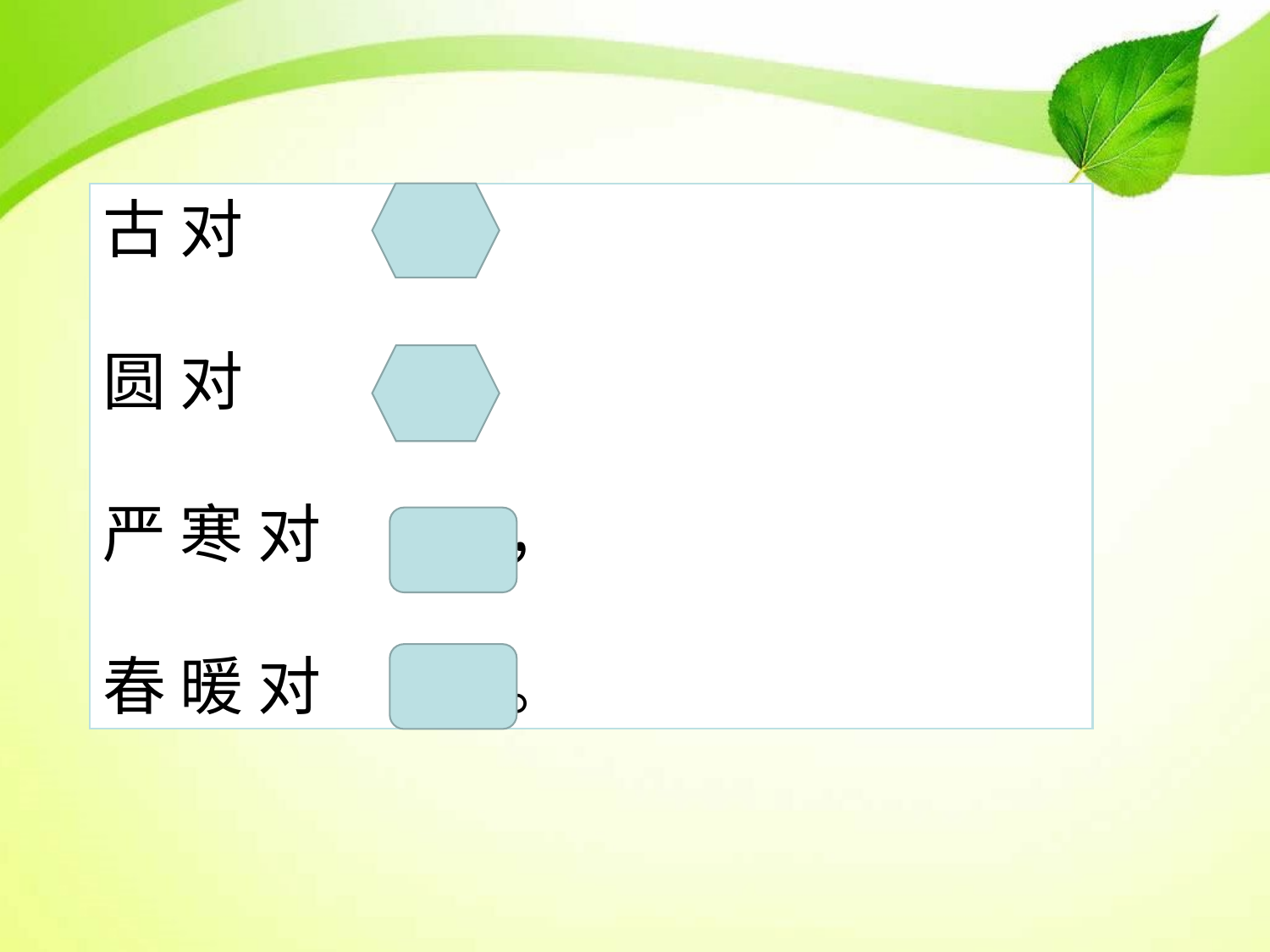

古 对                ，

圆 对                。

严 寒 对             ，

春 暖 对             。